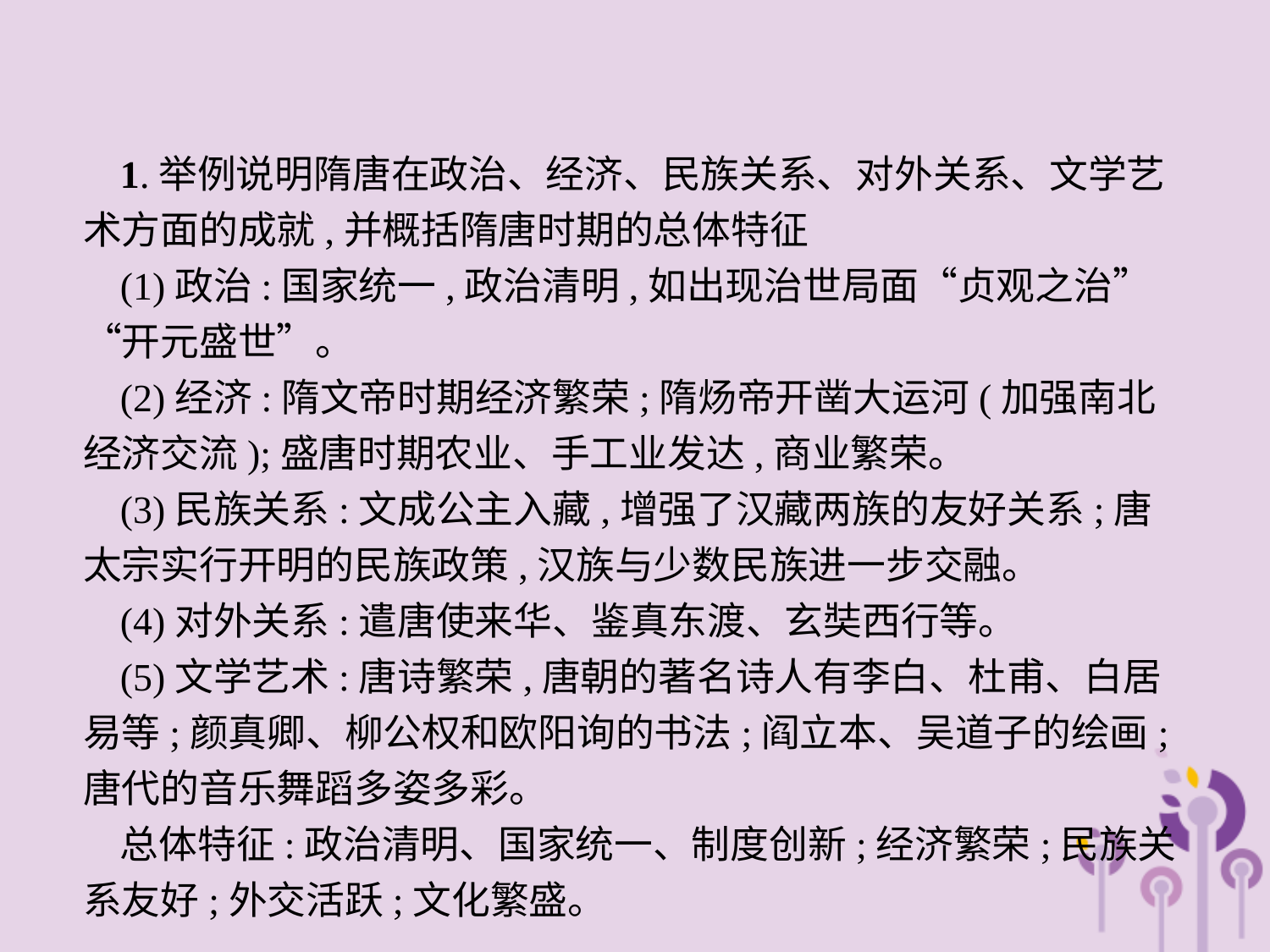

1.举例说明隋唐在政治、经济、民族关系、对外关系、文学艺术方面的成就,并概括隋唐时期的总体特征
(1)政治:国家统一,政治清明,如出现治世局面“贞观之治”“开元盛世”。
(2)经济:隋文帝时期经济繁荣;隋炀帝开凿大运河(加强南北经济交流);盛唐时期农业、手工业发达,商业繁荣。
(3)民族关系:文成公主入藏,增强了汉藏两族的友好关系;唐太宗实行开明的民族政策,汉族与少数民族进一步交融。
(4)对外关系:遣唐使来华、鉴真东渡、玄奘西行等。
(5)文学艺术:唐诗繁荣,唐朝的著名诗人有李白、杜甫、白居易等;颜真卿、柳公权和欧阳询的书法;阎立本、吴道子的绘画;唐代的音乐舞蹈多姿多彩。
总体特征:政治清明、国家统一、制度创新;经济繁荣;民族关系友好;外交活跃;文化繁盛。